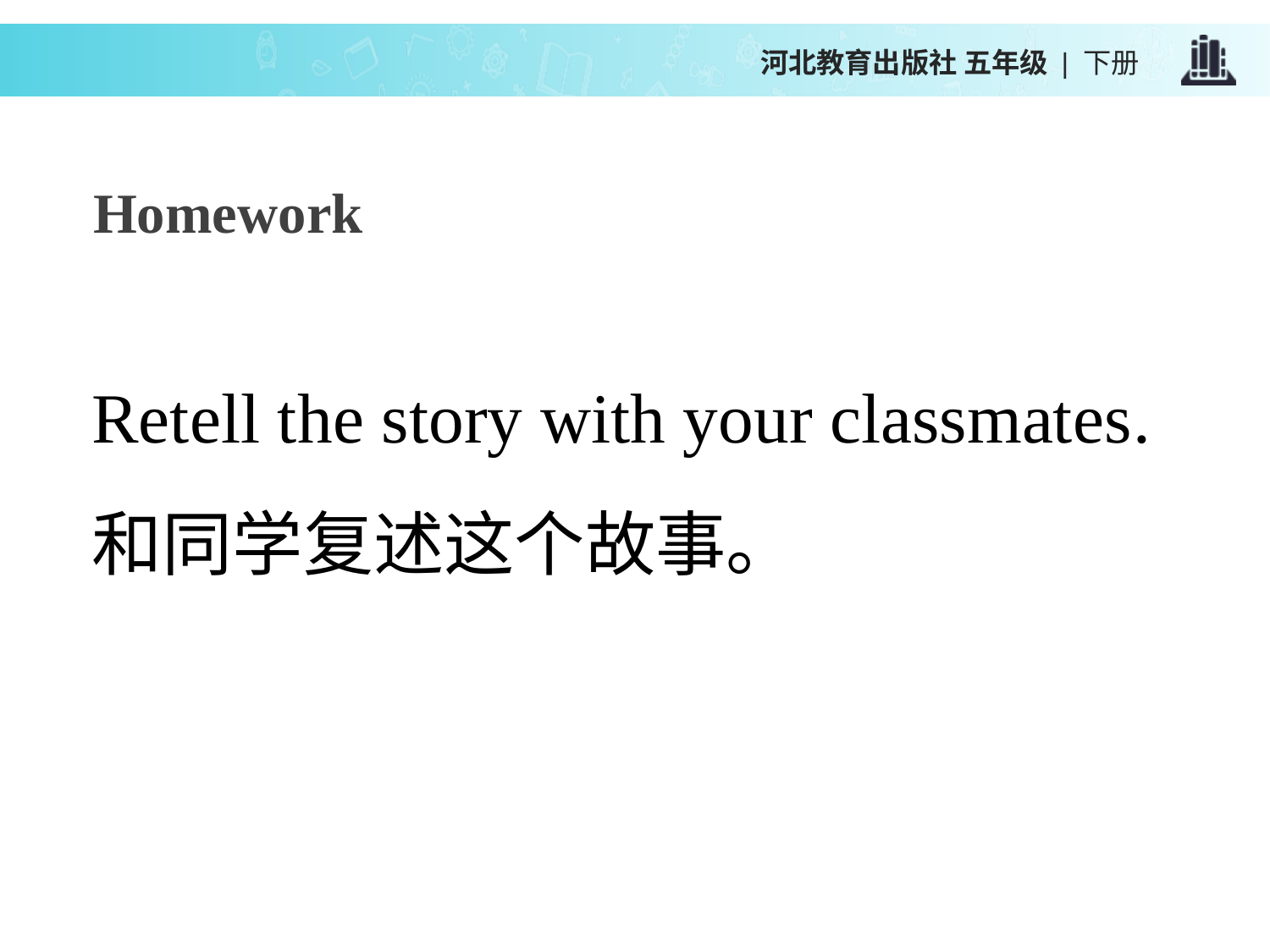

河北教育出版社 五年级 | 下册
Homework
Retell the story with your classmates.
和同学复述这个故事。